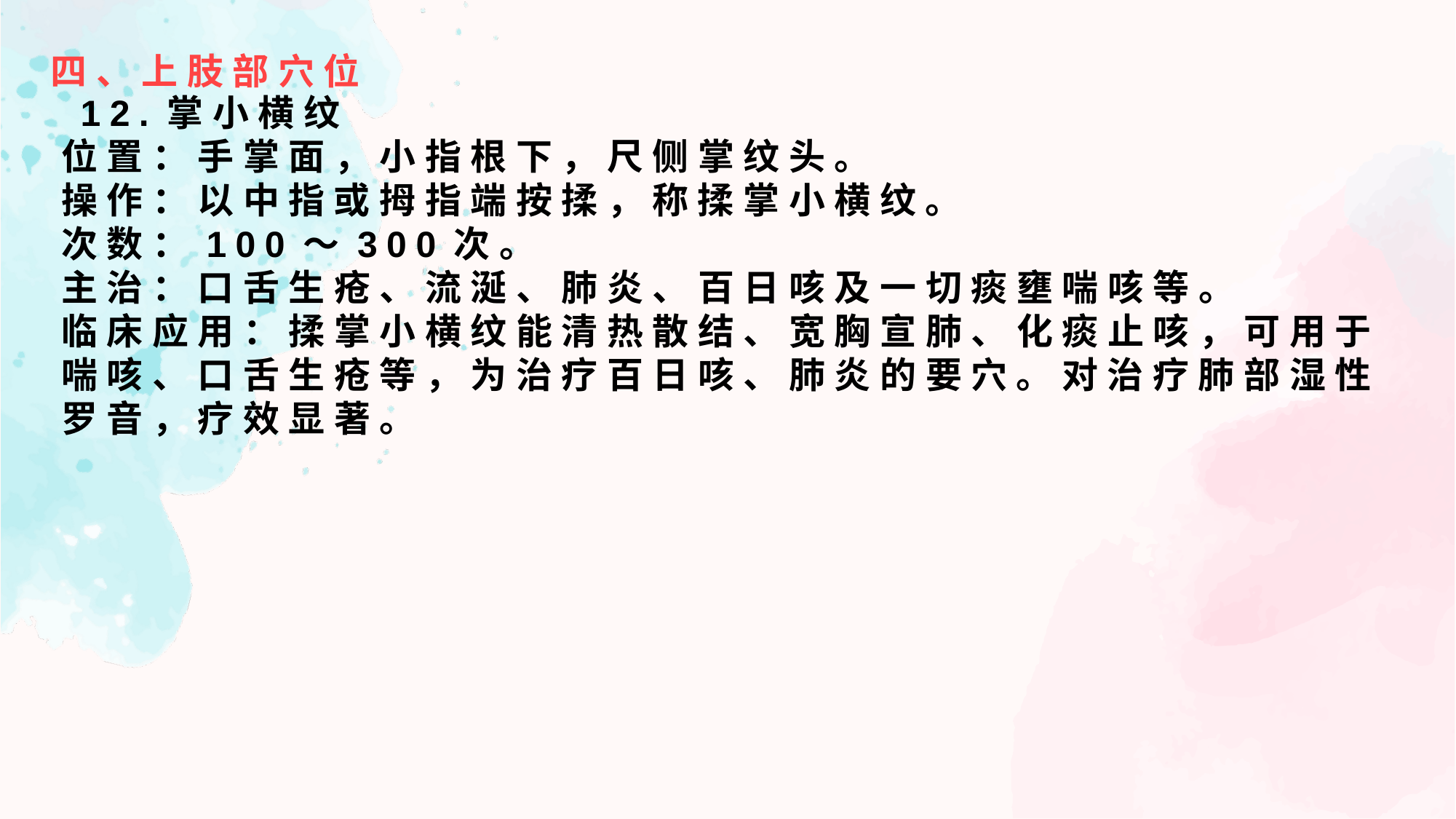

四、上肢部穴位
 12.掌小横纹
位置：手掌面，小指根下，尺侧掌纹头。
操作：以中指或拇指端按揉，称揉掌小横纹。
次数：100～300次。
主治：口舌生疮、流涎、肺炎、百日咳及一切痰壅喘咳等。
临床应用：揉掌小横纹能清热散结、宽胸宣肺、化痰止咳，可用于喘咳、口舌生疮等，为治疗百日咳、肺炎的要穴。对治疗肺部湿性罗音，疗效显著。